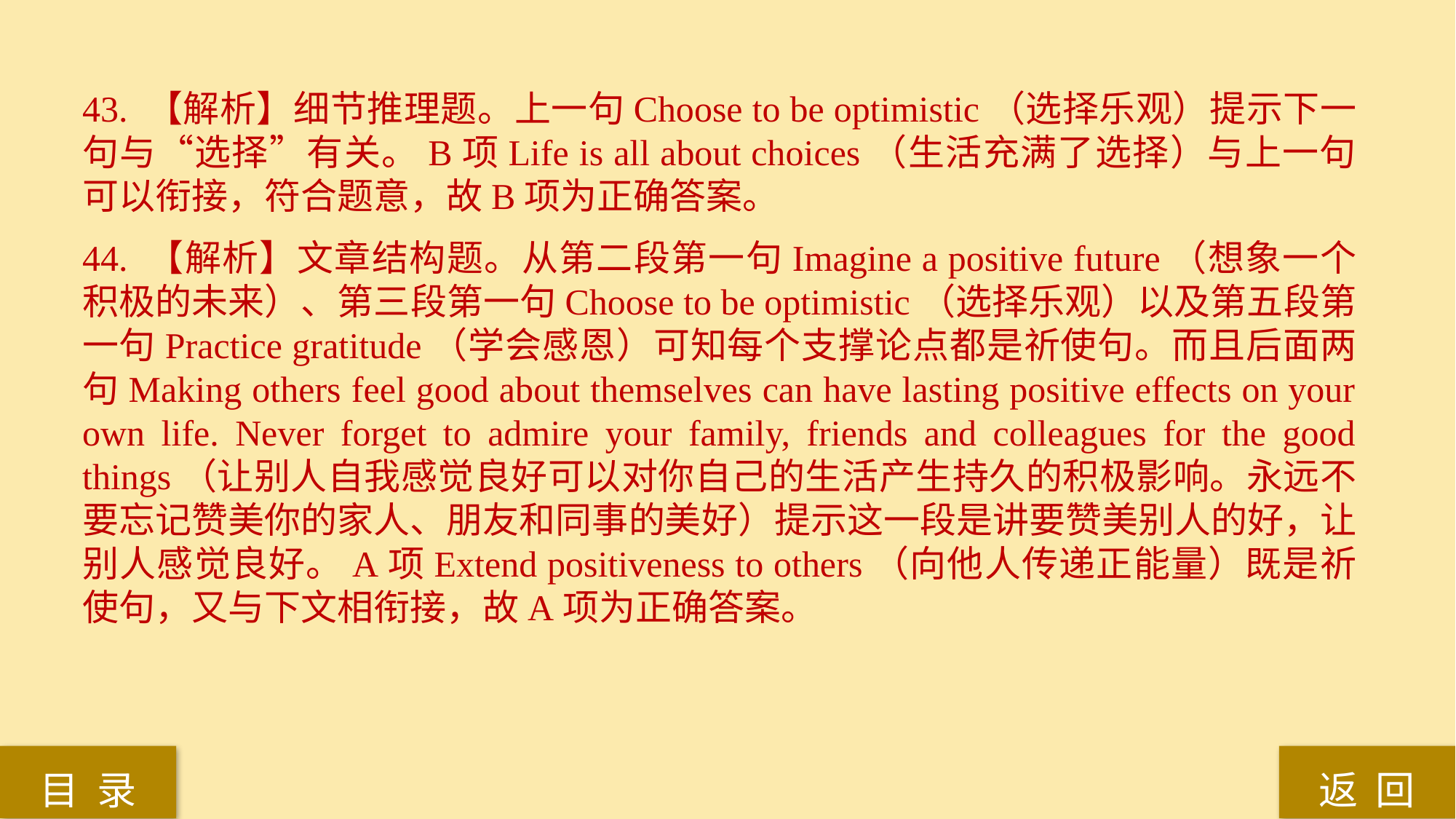

43. 【解析】细节推理题。上一句Choose to be optimistic（选择乐观）提示下一句与“选择”有关。B项Life is all about choices（生活充满了选择）与上一句可以衔接，符合题意，故B项为正确答案。
44. 【解析】文章结构题。从第二段第一句Imagine a positive future（想象一个积极的未来）、第三段第一句Choose to be optimistic（选择乐观）以及第五段第一句Practice gratitude（学会感恩）可知每个支撑论点都是祈使句。而且后面两句Making others feel good about themselves can have lasting positive effects on your own life. Never forget to admire your family, friends and colleagues for the good things（让别人自我感觉良好可以对你自己的生活产生持久的积极影响。永远不要忘记赞美你的家人、朋友和同事的美好）提示这一段是讲要赞美别人的好，让别人感觉良好。A项Extend positiveness to others（向他人传递正能量）既是祈使句，又与下文相衔接，故A项为正确答案。
返  回